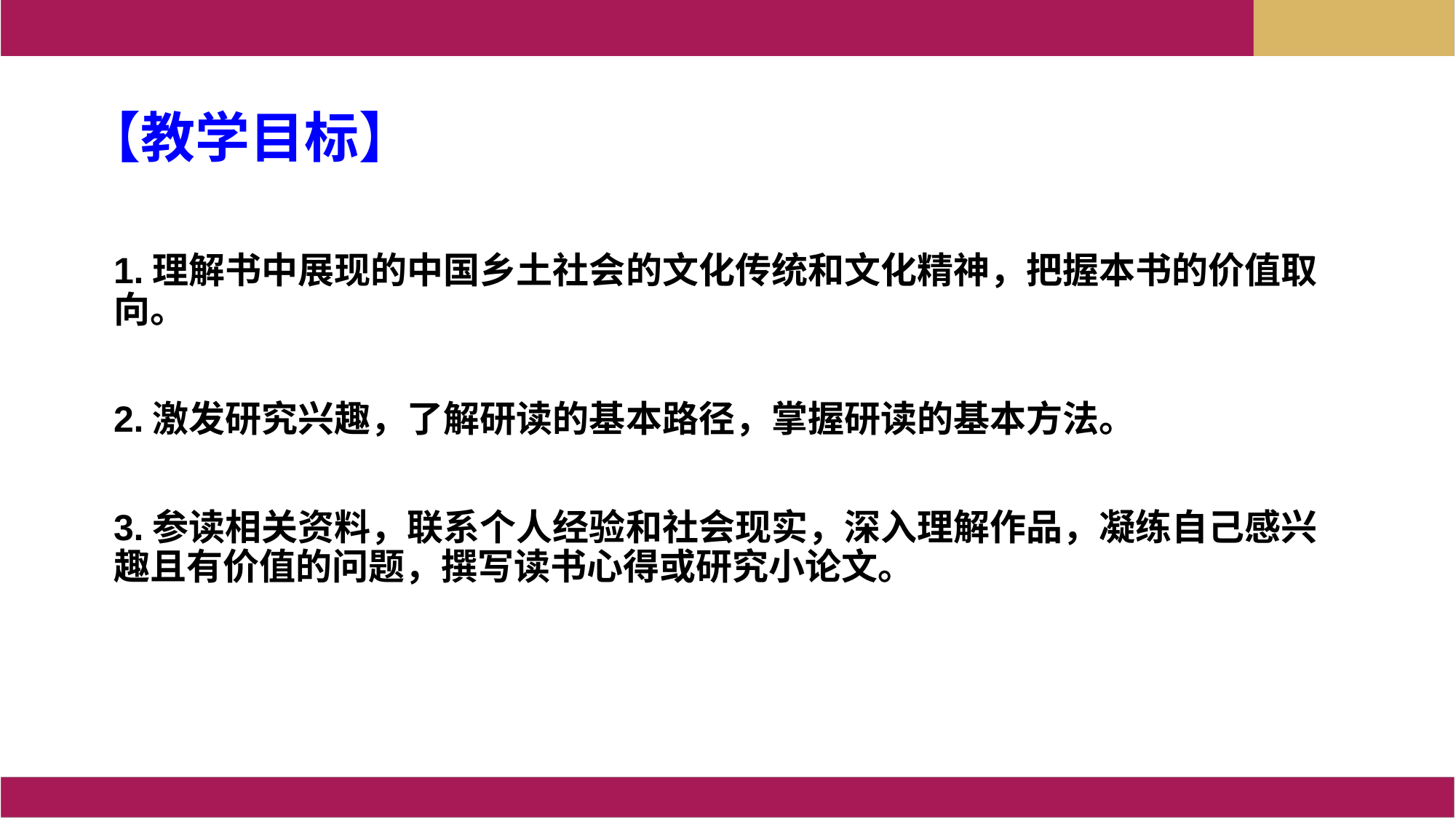

【教学目标】

1.理解书中展现的中国乡土社会的文化传统和文化精神，把握本书的价值取向。

2.激发研究兴趣，了解研读的基本路径，掌握研读的基本方法。

3.参读相关资料，联系个人经验和社会现实，深入理解作品，凝练自己感兴趣且有价值的问题，撰写读书心得或研究小论文。